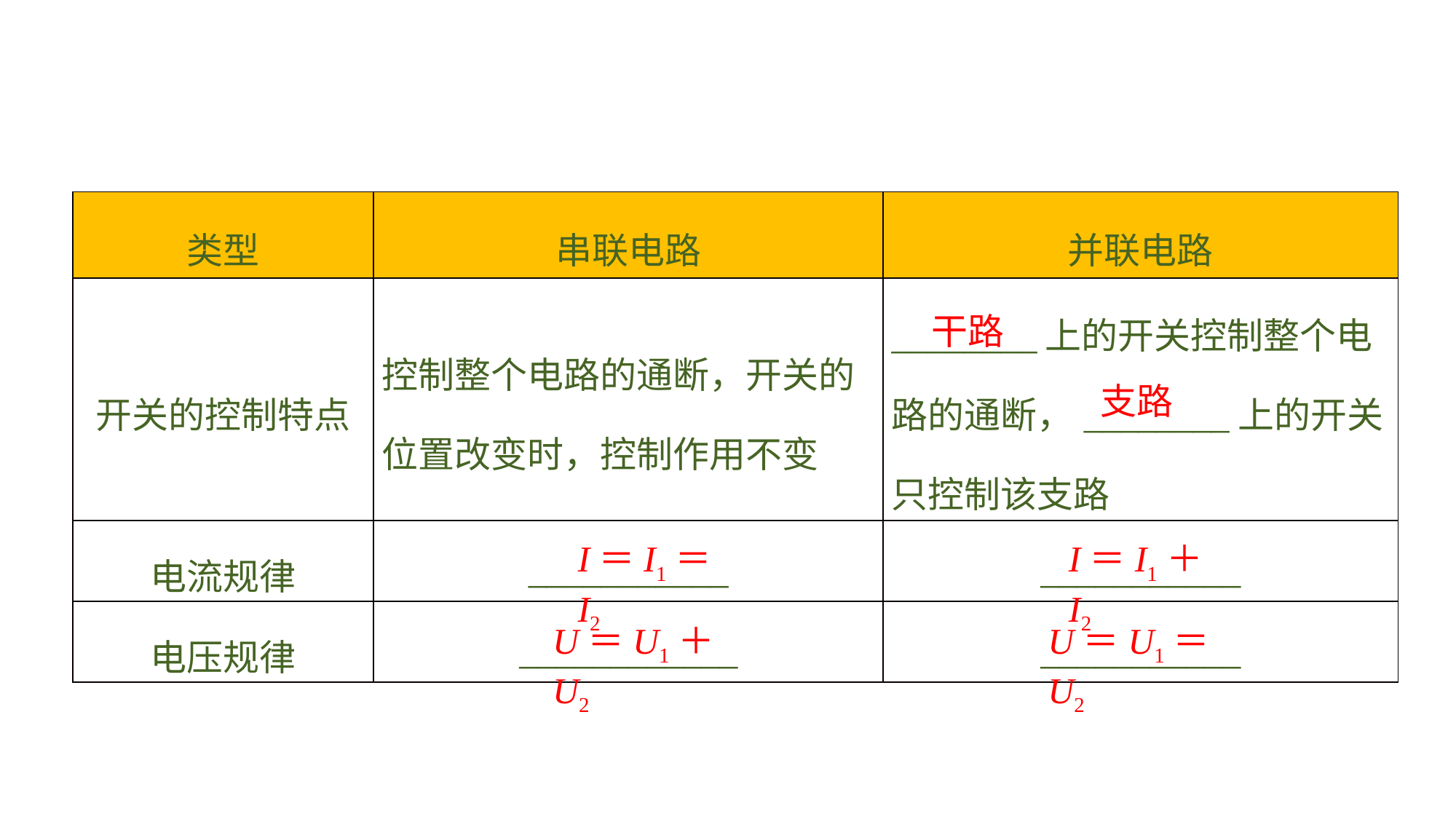

| 类型 | 串联电路 | 并联电路 |
| --- | --- | --- |
| 开关的控制特点 | 控制整个电路的通断，开关的位置改变时，控制作用不变 | \_\_\_\_\_\_\_\_上的开关控制整个电路的通断，\_\_\_\_\_\_\_\_上的开关只控制该支路 |
| 电流规律 | \_\_\_\_\_\_\_\_\_\_\_ | \_\_\_\_\_\_\_\_\_\_\_ |
| 电压规律 | \_\_\_\_\_\_\_\_\_\_\_\_ | \_\_\_\_\_\_\_\_\_\_\_ |
干路
支路
I＝I1＝I2
I＝I1＋I2
U＝U1＋U2
U＝U1＝U2